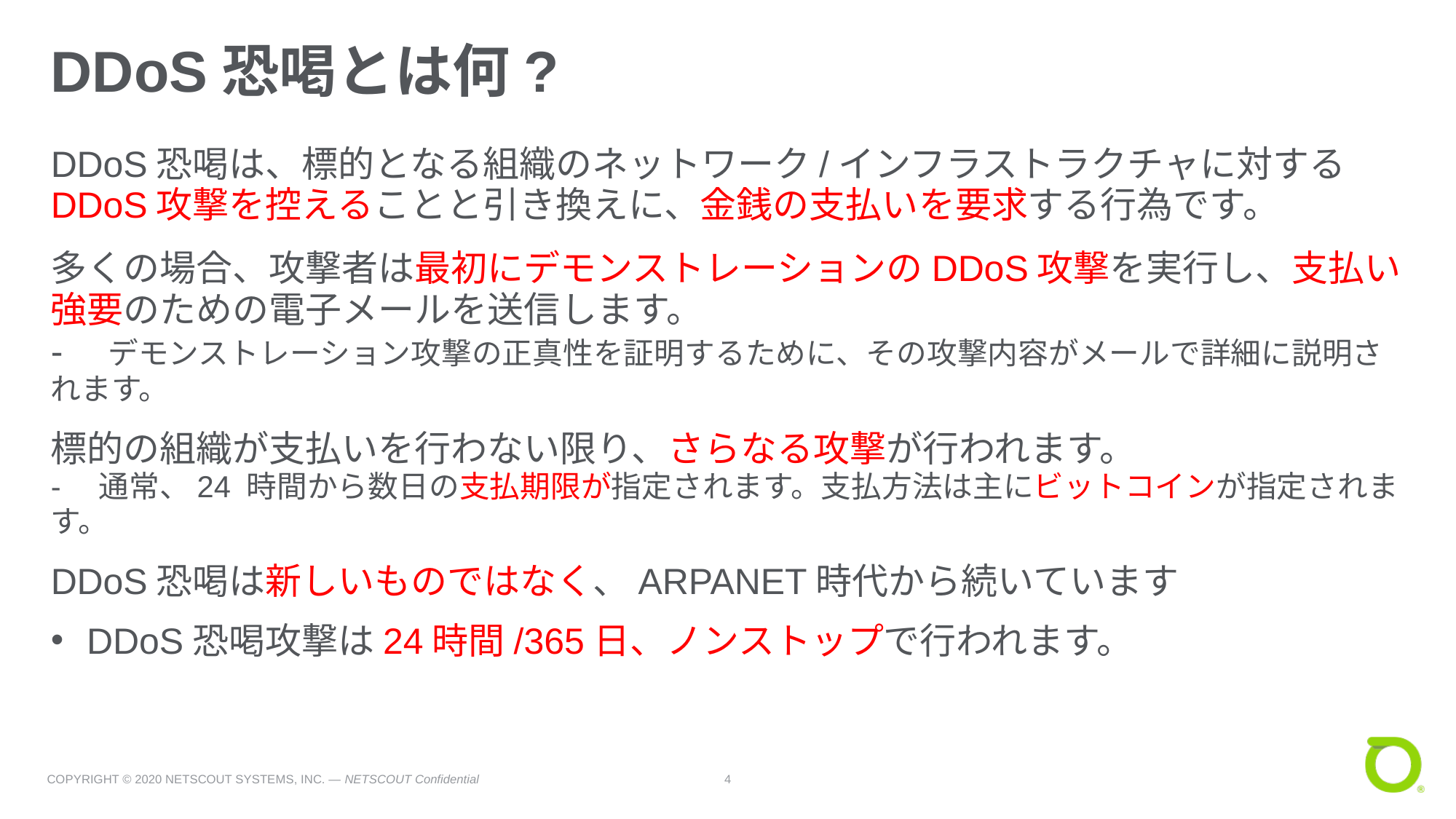

# DDoS恐喝とは何?

DDoS恐喝は、標的となる組織のネットワーク/インフラストラクチャに対する DDoS攻撃を控えることと引き換えに、金銭の支払いを要求する行為です。
多くの場合、攻撃者は最初にデモンストレーションのDDoS攻撃を実行し、支払い強要のための電子メールを送信します。
-　デモンストレーション攻撃の正真性を証明するために、その攻撃内容がメールで詳細に説明されます。
標的の組織が支払いを行わない限り、さらなる攻撃が行われます。
-　通常、24 時間から数日の支払期限が指定されます。支払方法は主にビットコインが指定されます。
DDoS恐喝は新しいものではなく、ARPANET時代から続いています
DDoS恐喝攻撃は24時間/365日、ノンストップで行われます。